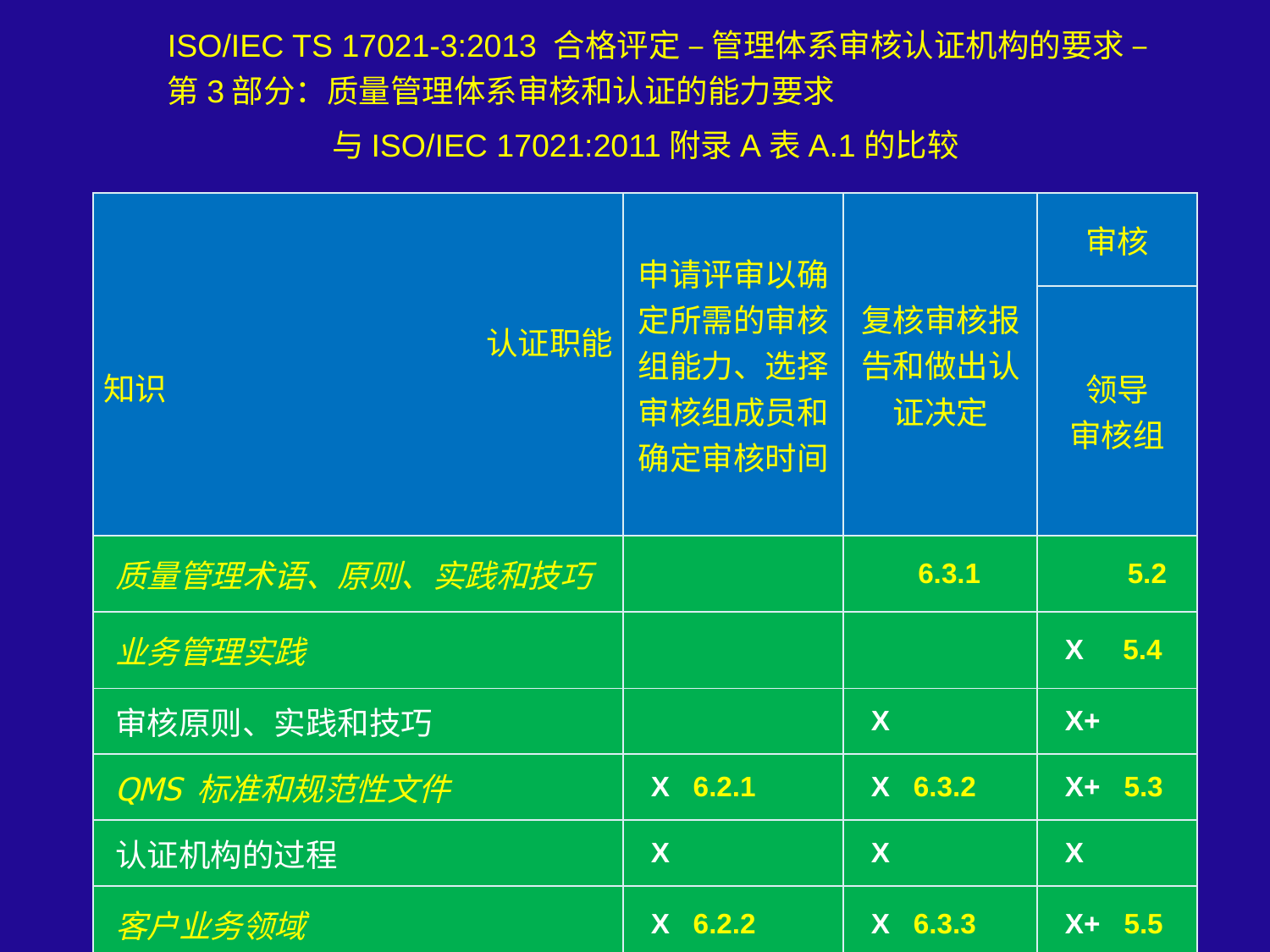

ISO/IEC TS 17021-3:2013 合格评定 – 管理体系审核认证机构的要求 – 第3部分：质量管理体系审核和认证的能力要求
与ISO/IEC 17021:2011附录A表A.1的比较
| 认证职能 知识 | 申请评审以确定所需的审核组能力、选择审核组成员和确定审核时间 | 复核审核报告和做出认证决定 | 审核 |
| --- | --- | --- | --- |
|  |  |  | 领导 审核组 |
| 质量管理术语、原则、实践和技巧 |  | 6.3.1 | 5.2 |
| 业务管理实践 |  |  | X 5.4 |
| 审核原则、实践和技巧 |  | X | X+ |
| QMS 标准和规范性文件 | X 6.2.1 | X 6.3.2 | X+ 5.3 |
| 认证机构的过程 | X | X | X |
| 客户业务领域 | X 6.2.2 | X 6.3.3 | X+ 5.5 |
| 客户产品、过程和组织 | X 6.2.3 |  | X 5.6 |